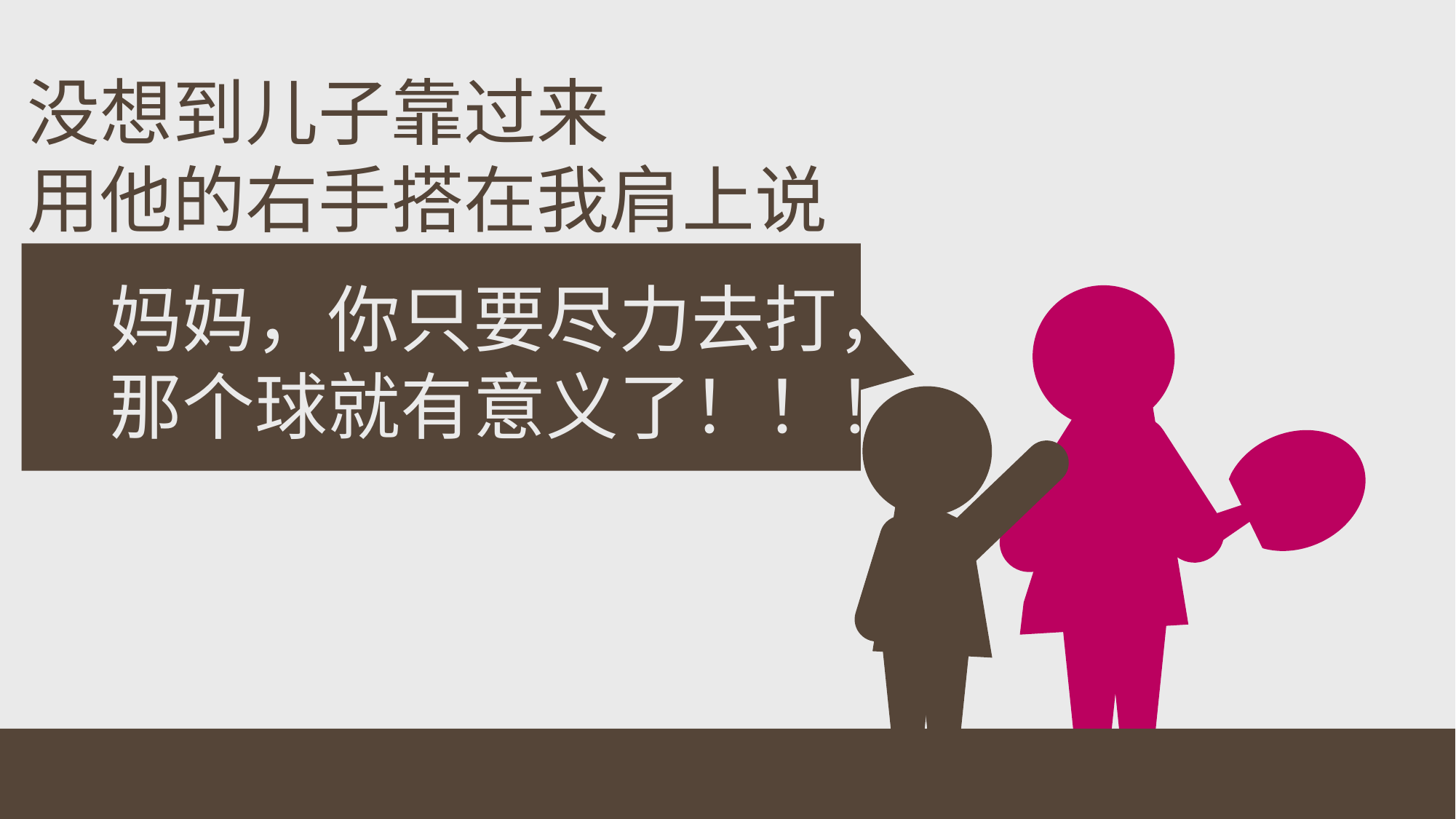

没想到儿子靠过来
用他的右手搭在我肩上说

妈妈，你只要尽力去打，那个球就有意义了！！！